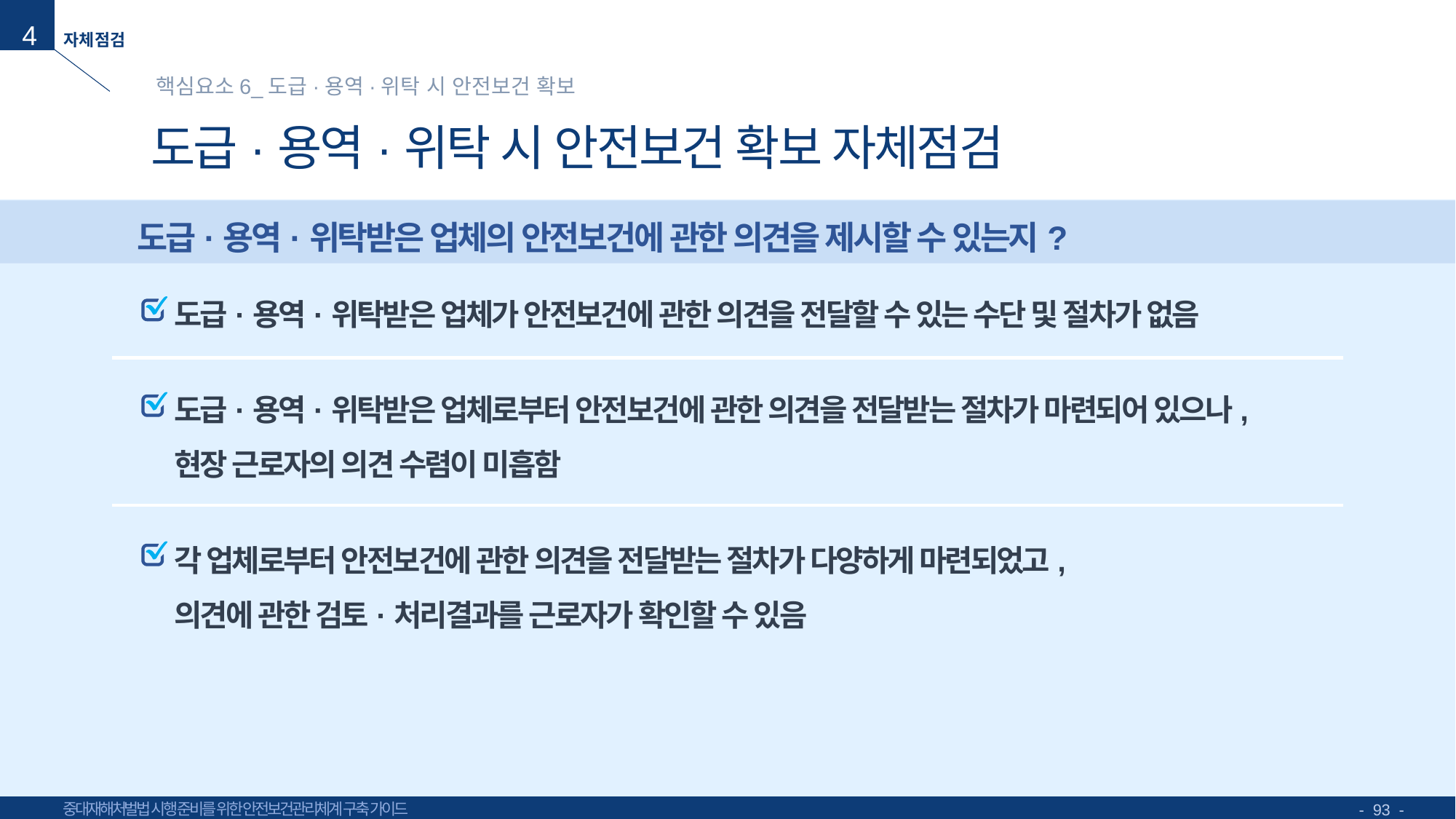

4
핵심요소6_도급·용역·위탁 시 안전보건 확보
# 도급·용역·위탁 시 안전보건 확보 자체점검

도급·용역·위탁받은 업체의 안전보건에 관한 의견을 제시할 수 있는지?
도급·용역·위탁받은 업체가 안전보건에 관한 의견을 전달할 수 있는 수단 및 절차가 없음
도급·용역·위탁받은 업체로부터 안전보건에 관한 의견을 전달받는 절차가 마련되어 있으나,
현장 근로자의 의견 수렴이 미흡함
각 업체로부터 안전보건에 관한 의견을 전달받는 절차가 다양하게 마련되었고,
의견에 관한 검토·처리결과를 근로자가 확인할 수 있음

-  93  -